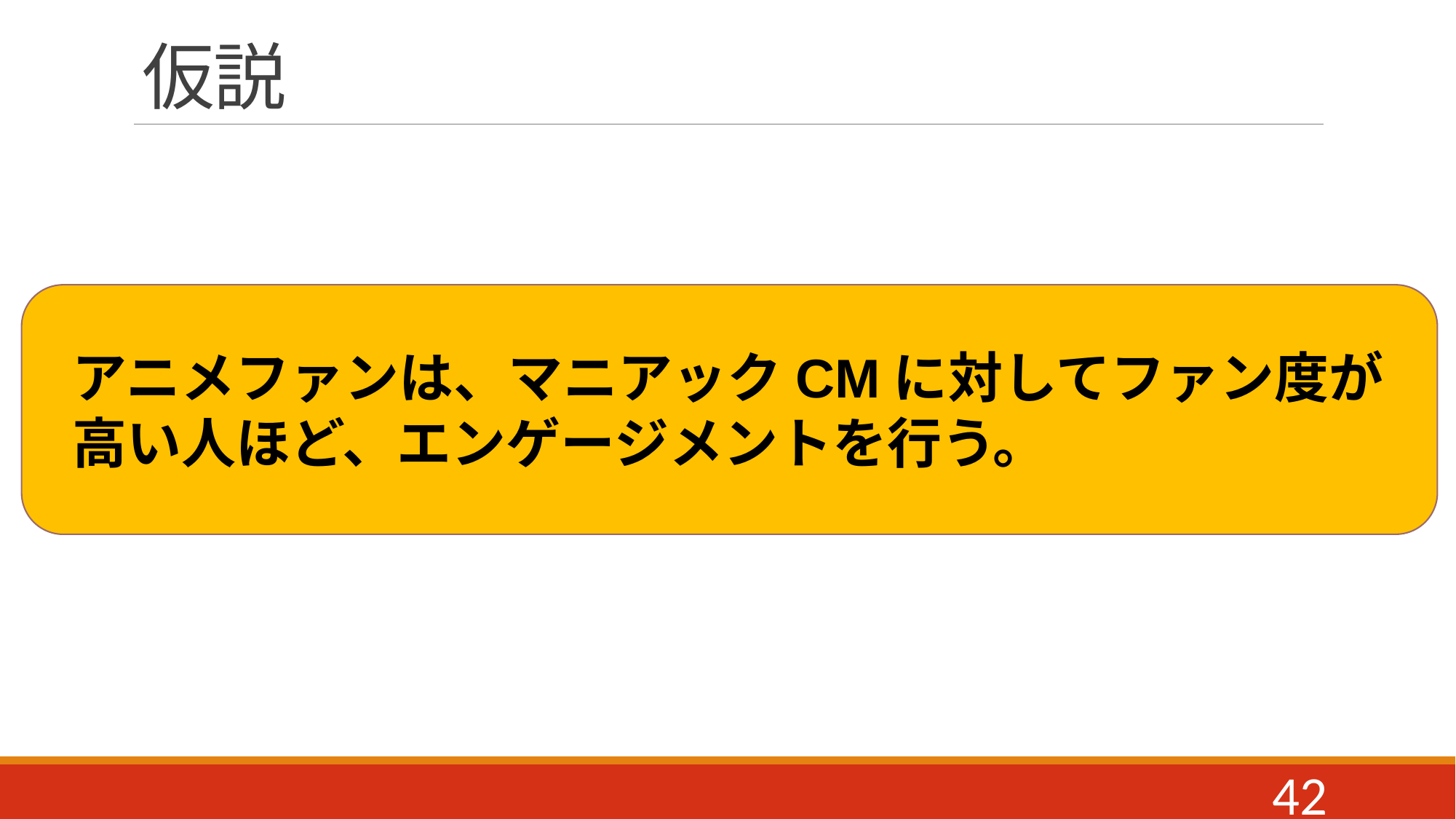

# 仮説

アニメファンは、マニアックCMに対してファン度が高い人ほど、エンゲージメントを行う。
42